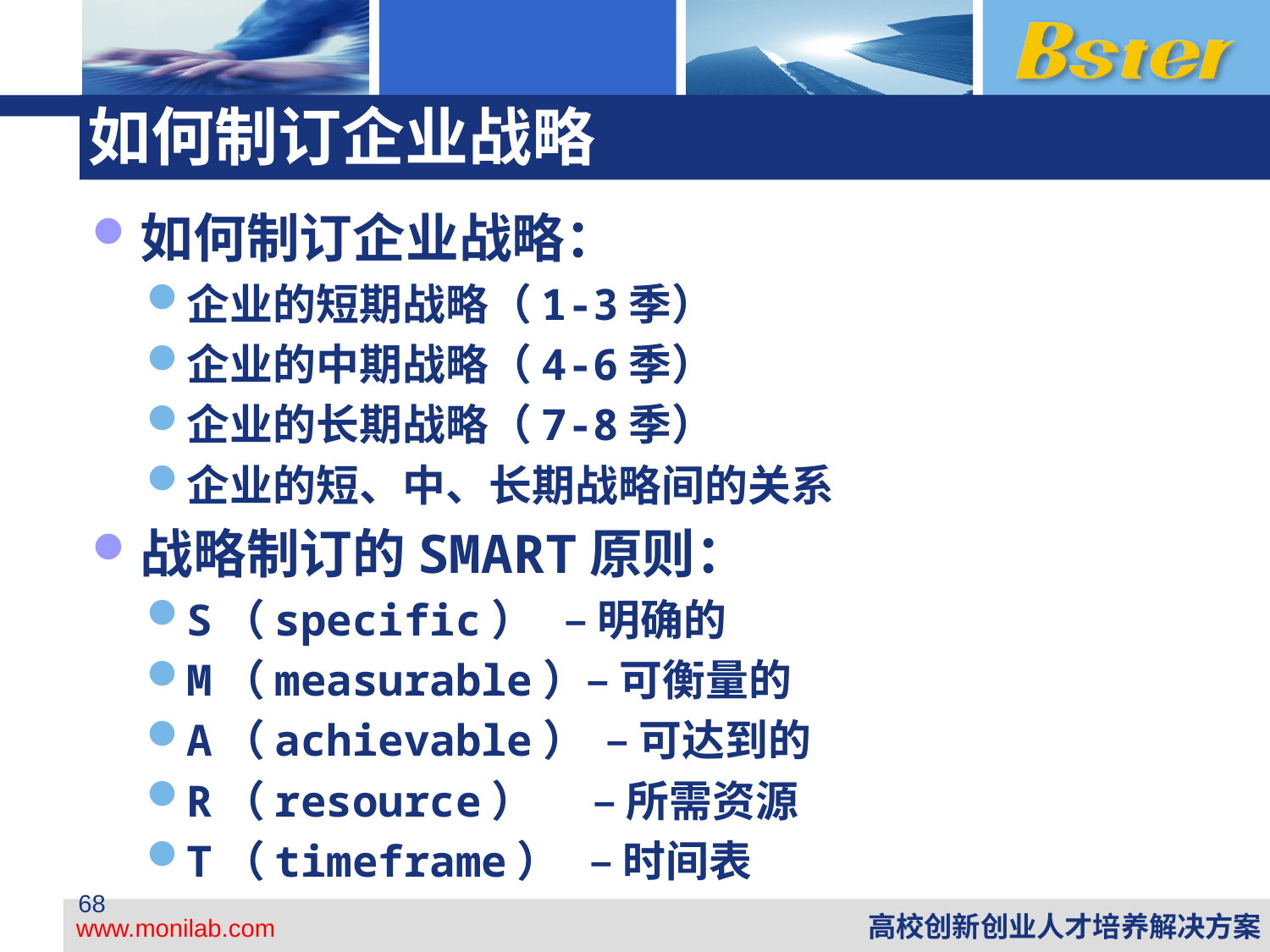

# 如何制订企业战略
如何制订企业战略：
企业的短期战略（1-3季）
企业的中期战略（4-6季）
企业的长期战略（7-8季）
企业的短、中、长期战略间的关系
战略制订的SMART原则：
S（specific） 	  – 明确的
M（measurable）– 可衡量的
A（achievable）  – 可达到的
R（resource）      – 所需资源
T（timeframe）   – 时间表
68